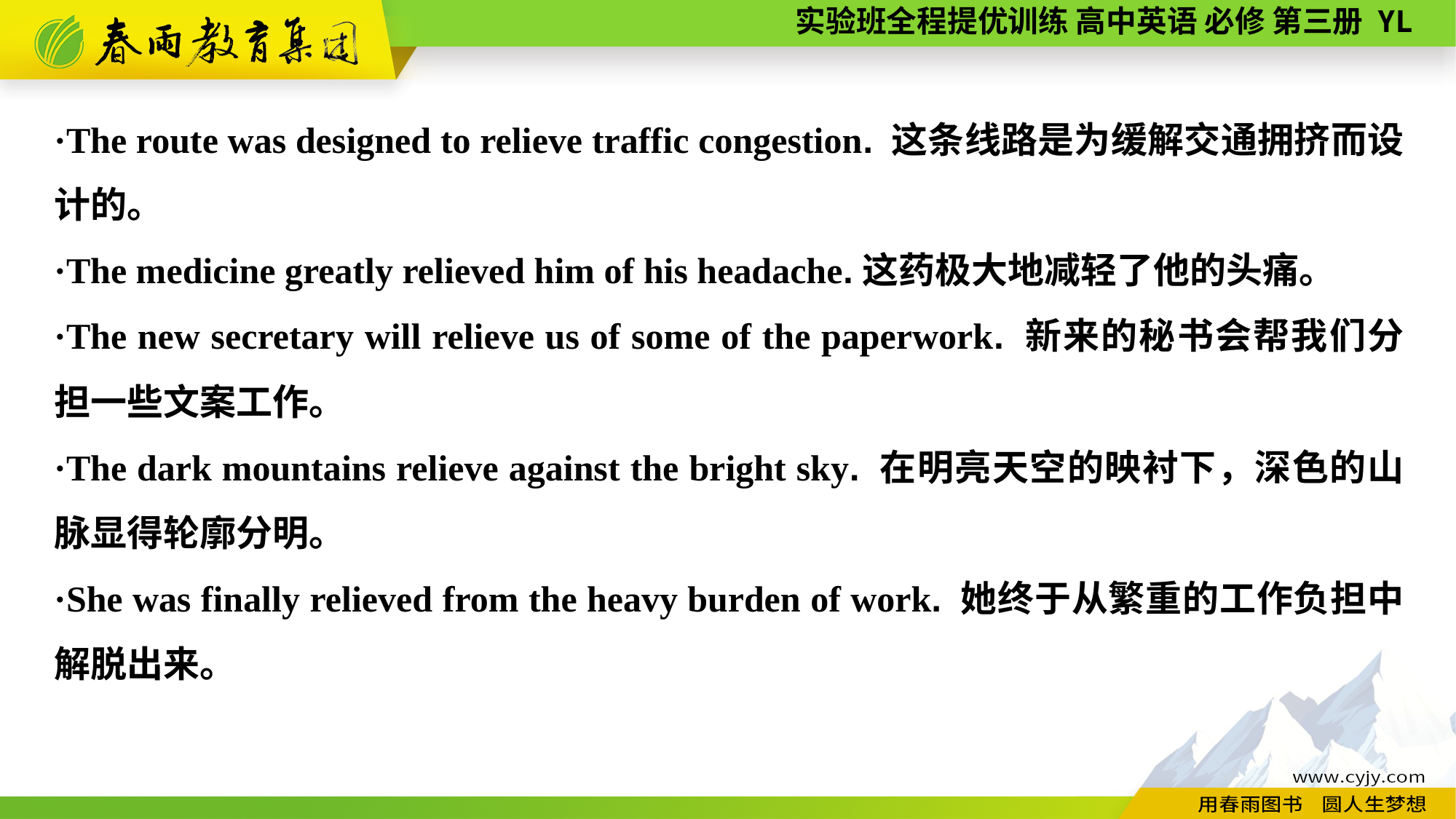

·The route was designed to relieve traffic congestion. 这条线路是为缓解交通拥挤而设计的。
·The medicine greatly relieved him of his headache.这药极大地减轻了他的头痛。
·The new secretary will relieve us of some of the paperwork. 新来的秘书会帮我们分担一些文案工作。
·The dark mountains relieve against the bright sky. 在明亮天空的映衬下，深色的山脉显得轮廓分明。
·She was finally relieved from the heavy burden of work. 她终于从繁重的工作负担中解脱出来。